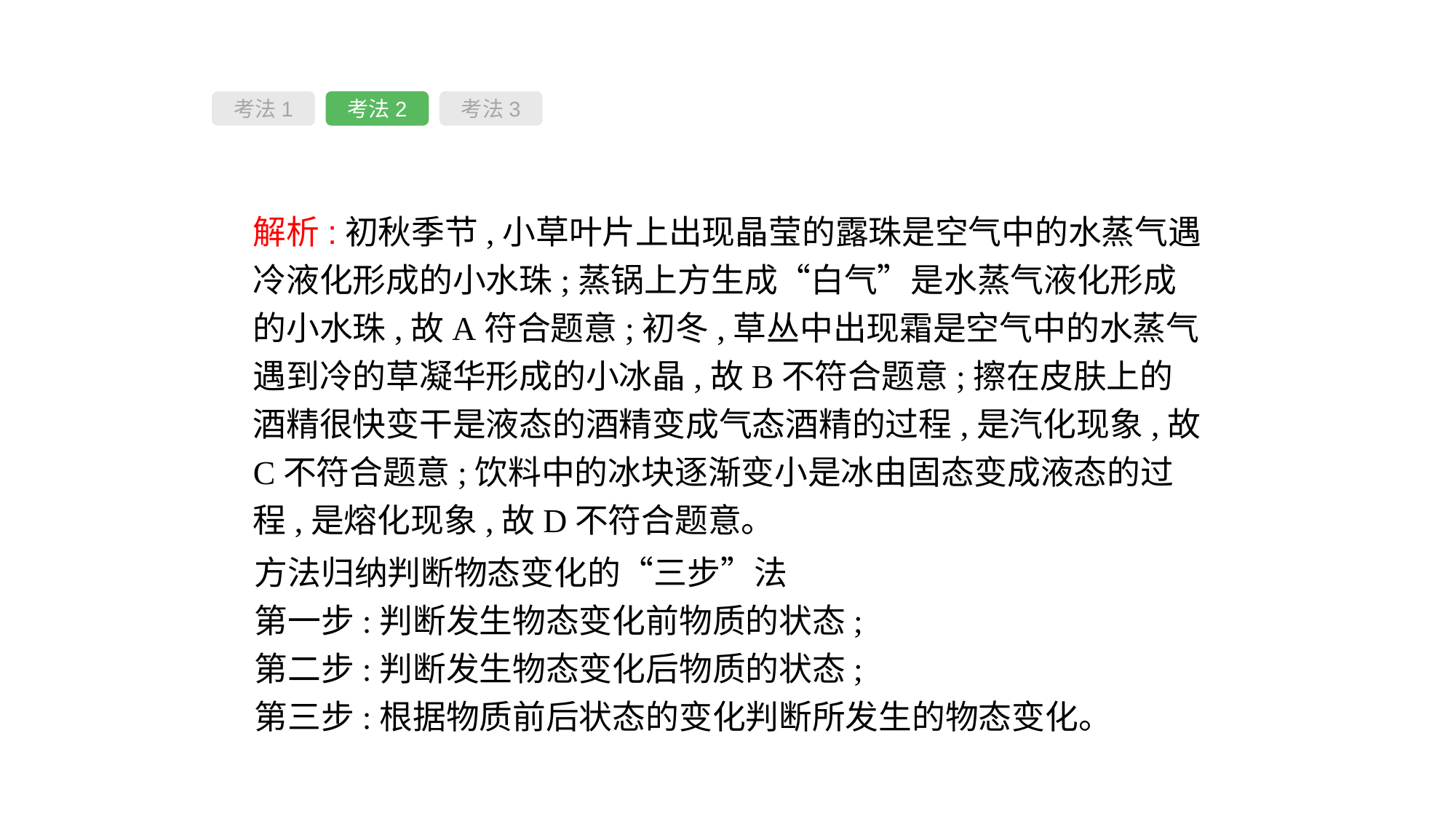

考法1
考法2
考法3
解析:初秋季节,小草叶片上出现晶莹的露珠是空气中的水蒸气遇冷液化形成的小水珠;蒸锅上方生成“白气”是水蒸气液化形成的小水珠,故A符合题意;初冬,草丛中出现霜是空气中的水蒸气遇到冷的草凝华形成的小冰晶,故B不符合题意;擦在皮肤上的酒精很快变干是液态的酒精变成气态酒精的过程,是汽化现象,故C不符合题意;饮料中的冰块逐渐变小是冰由固态变成液态的过程,是熔化现象,故D不符合题意。
方法归纳判断物态变化的“三步”法
第一步:判断发生物态变化前物质的状态;
第二步:判断发生物态变化后物质的状态;
第三步:根据物质前后状态的变化判断所发生的物态变化。